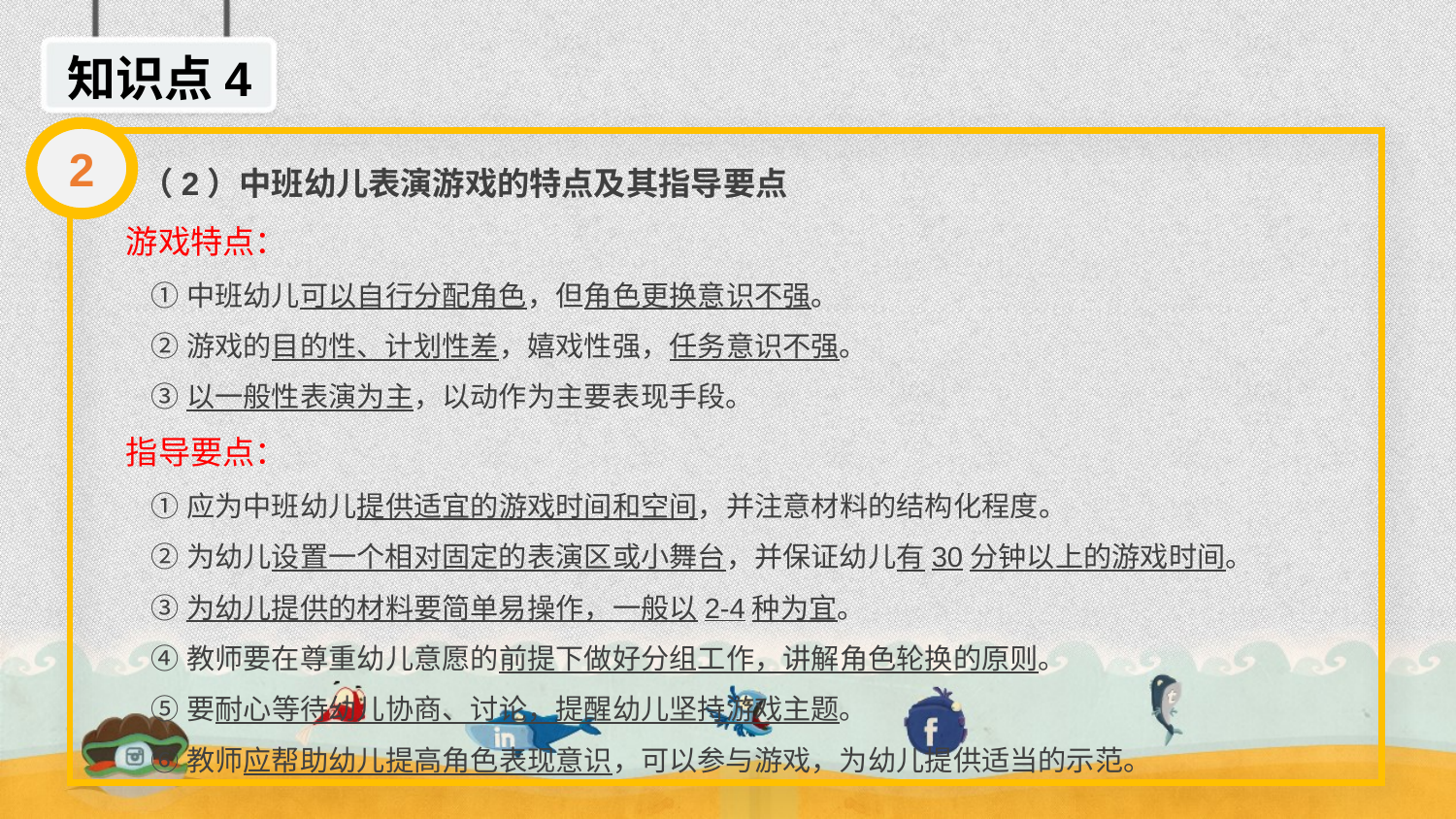

知识点4
2

 （2）中班幼儿表演游戏的特点及其指导要点
游戏特点：
    ①中班幼儿可以自行分配角色，但角色更换意识不强。
    ②游戏的目的性、计划性差，嬉戏性强，任务意识不强。
    ③以一般性表演为主，以动作为主要表现手段。
指导要点：
    ①应为中班幼儿提供适宜的游戏时间和空间，并注意材料的结构化程度。
    ②为幼儿设置一个相对固定的表演区或小舞台，并保证幼儿有30分钟以上的游戏时间。
    ③为幼儿提供的材料要简单易操作，一般以2-4种为宜。
    ④教师要在尊重幼儿意愿的前提下做好分组工作，讲解角色轮换的原则。
    ⑤要耐心等待幼儿协商、讨论，提醒幼儿坚持游戏主题。
    ⑥教师应帮助幼儿提高角色表现意识，可以参与游戏，为幼儿提供适当的示范。